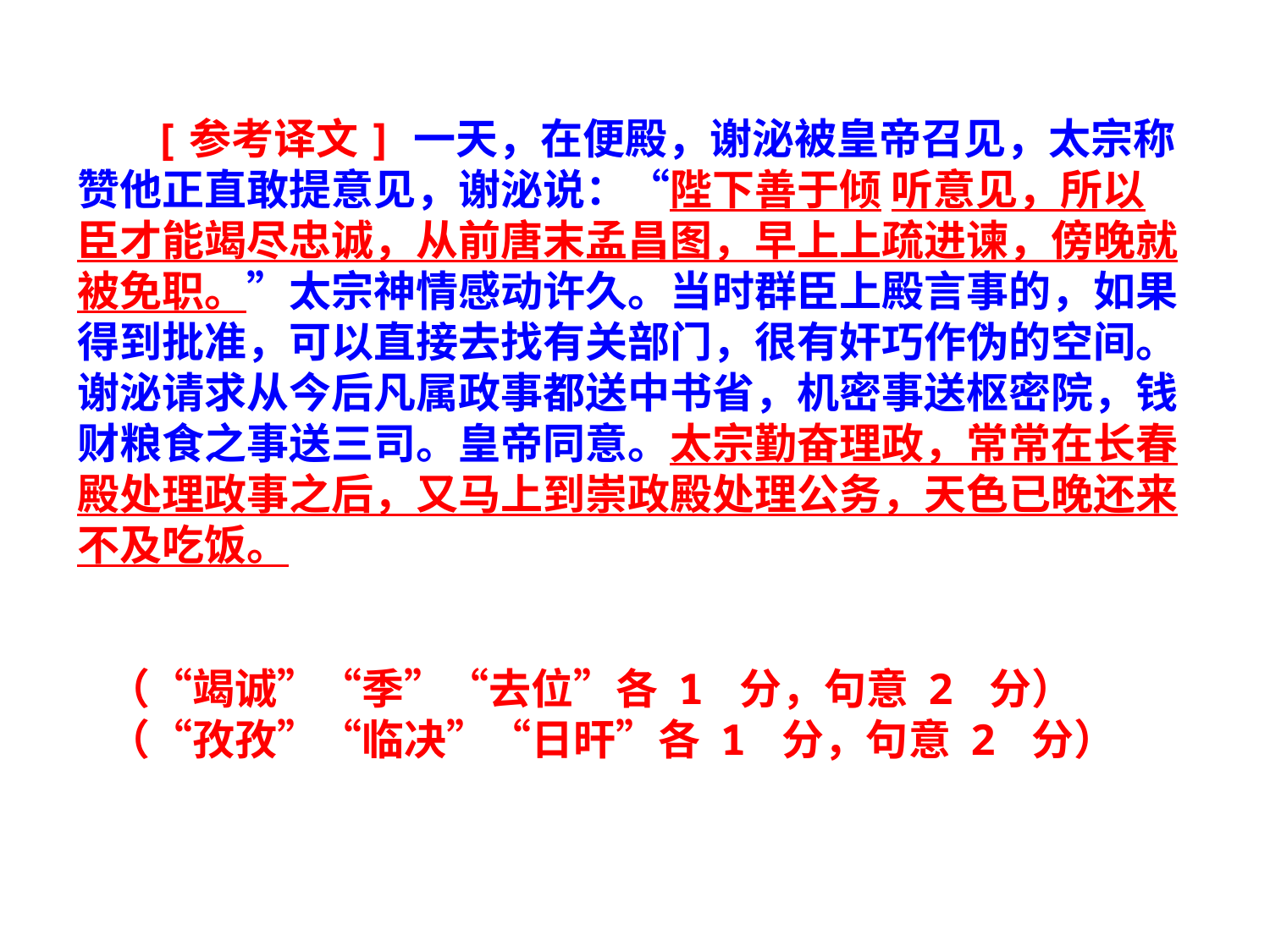

[参考译文] 一天，在便殿，谢泌被皇帝召见，太宗称赞他正直敢提意见，谢泌说：“陛下善于倾 听意见，所以臣才能竭尽忠诚，从前唐末孟昌图，早上上疏进谏，傍晚就被免职。”太宗神情感动许久。当时群臣上殿言事的，如果得到批准，可以直接去找有关部门，很有奸巧作伪的空间。谢泌请求从今后凡属政事都送中书省，机密事送枢密院，钱财粮食之事送三司。皇帝同意。太宗勤奋理政，常常在长春 殿处理政事之后，又马上到崇政殿处理公务，天色已晚还来不及吃饭。
（“竭诚”“季”“去位”各 1 分，句意 2 分）
（“孜孜”“临决”“日旰”各 1 分，句意 2 分）